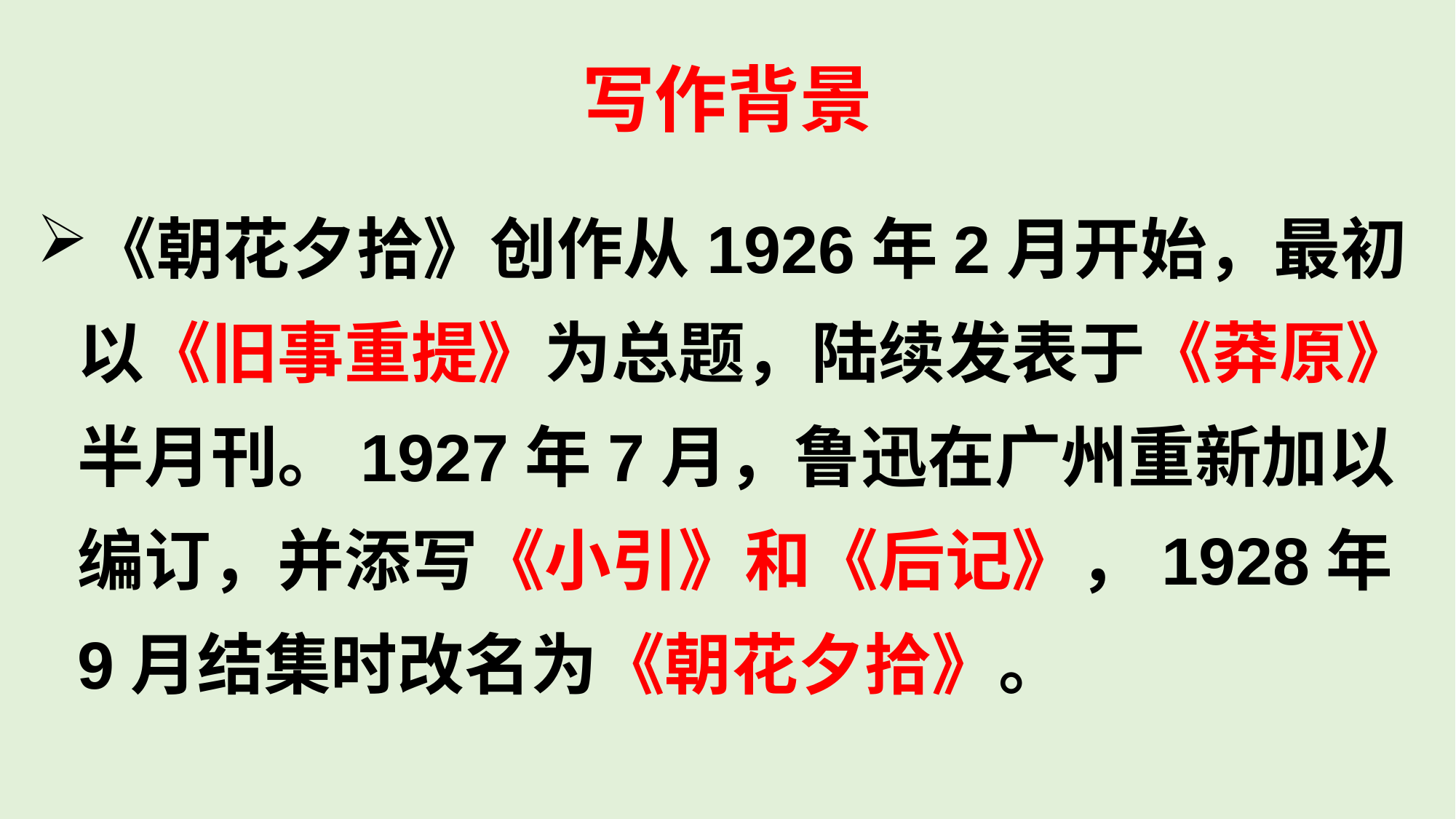

# 写作背景
《朝花夕拾》创作从1926年2月开始，最初以《旧事重提》为总题，陆续发表于《莽原》半月刊。1927年7月，鲁迅在广州重新加以编订，并添写《小引》和《后记》，1928年9月结集时改名为《朝花夕拾》。